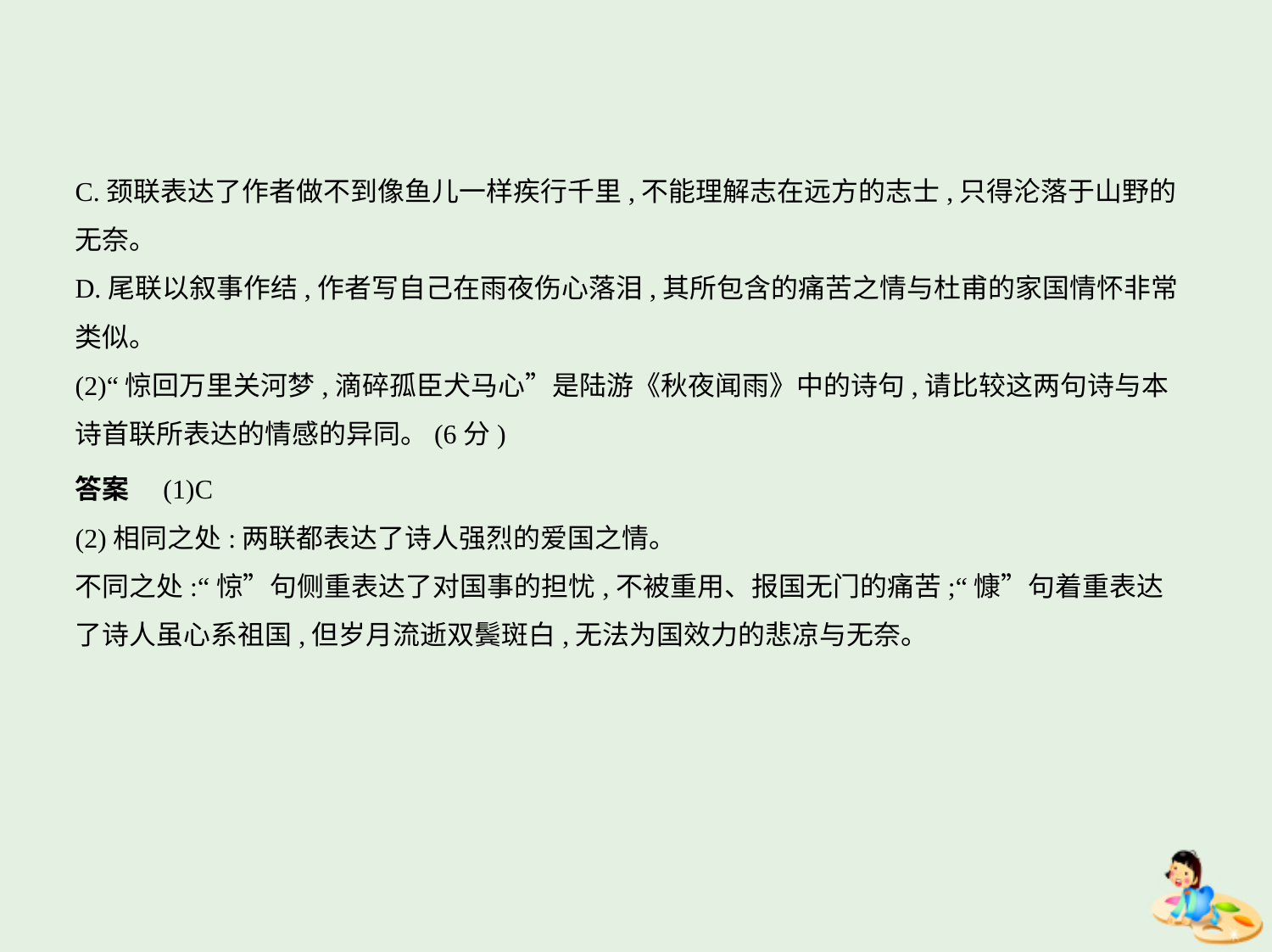

C.颈联表达了作者做不到像鱼儿一样疾行千里,不能理解志在远方的志士,只得沦落于山野的
无奈。
D.尾联以叙事作结,作者写自己在雨夜伤心落泪,其所包含的痛苦之情与杜甫的家国情怀非常
类似。
(2)“惊回万里关河梦,滴碎孤臣犬马心”是陆游《秋夜闻雨》中的诗句,请比较这两句诗与本
诗首联所表达的情感的异同。(6分)
答案　(1)C
(2)相同之处:两联都表达了诗人强烈的爱国之情。
不同之处:“惊”句侧重表达了对国事的担忧,不被重用、报国无门的痛苦;“慷”句着重表达
了诗人虽心系祖国,但岁月流逝双鬓斑白,无法为国效力的悲凉与无奈。